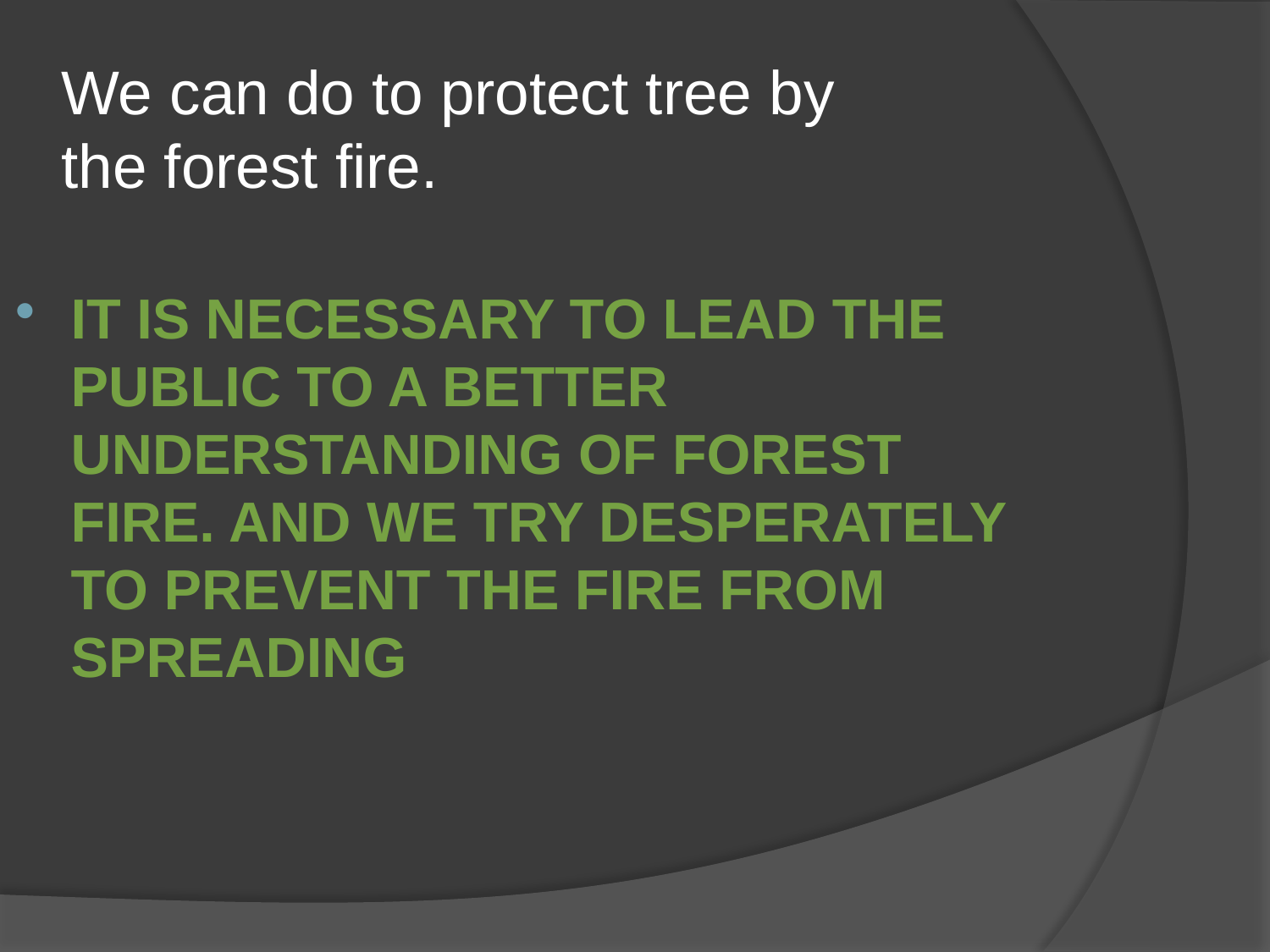

# We can do to protect tree by the forest fire.
It is necessary to lead the public to a better understanding of forest fire. And we try desperately to prevent the fire from spreading
森林火災の影響は、建築用の木材や燃料としての薪、食物などの損傷だけでなく、火災による浮遊粒子状物質、CO2などの大気圏放出、土壌の流失による砂漠化の進展など、南欧で深刻な問題となっている。山火事現場近くの住人の声：「この数日間は、外出すれば喉や目が痛くなり窓を閉め切った部屋の中にも煙が入り込み家の中に居ても気分が悪くなります。」